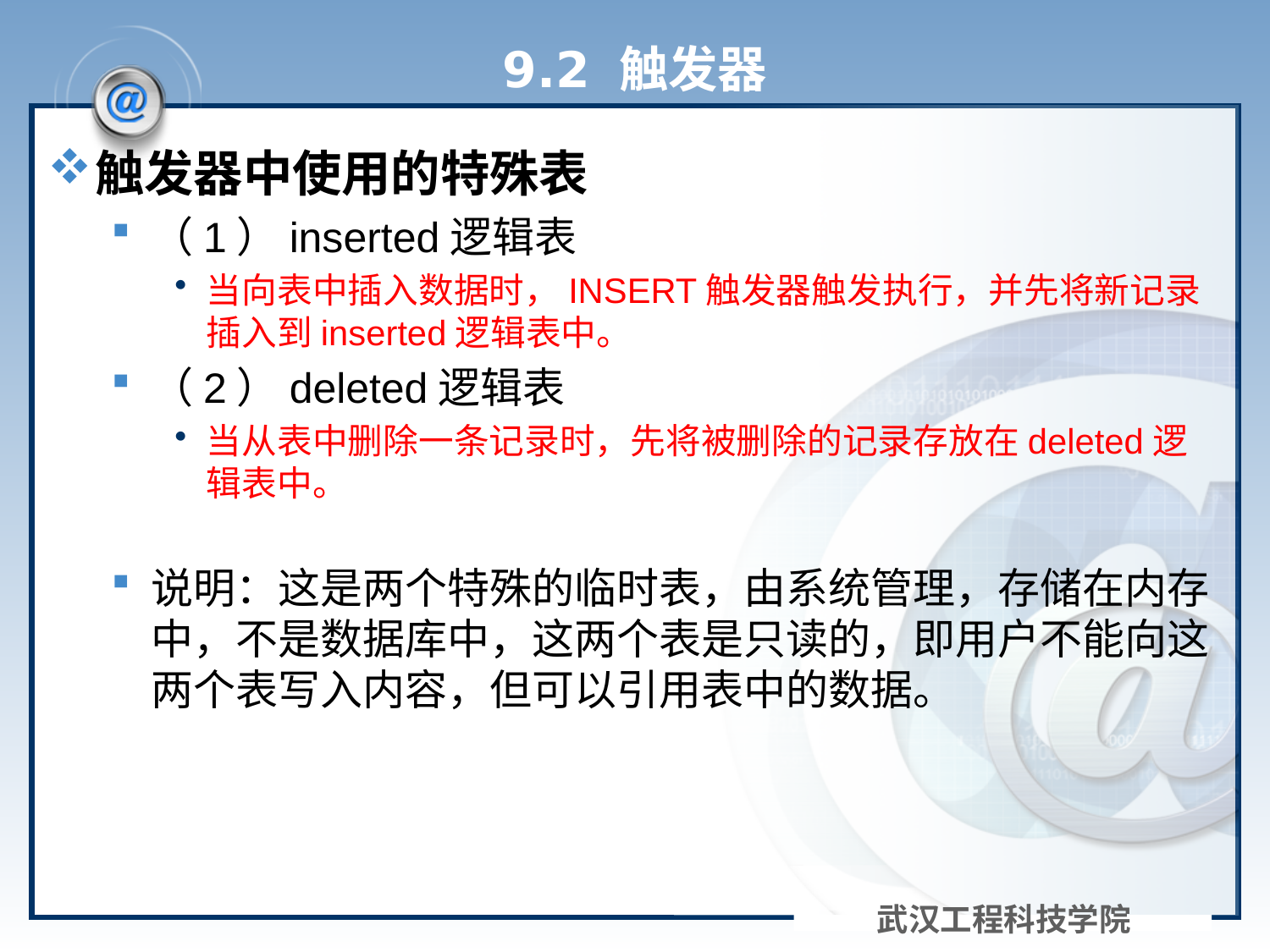

# 9.2 触发器
触发器中使用的特殊表
（1）inserted逻辑表
当向表中插入数据时，INSERT触发器触发执行，并先将新记录插入到inserted逻辑表中。
（2）deleted逻辑表
当从表中删除一条记录时，先将被删除的记录存放在deleted逻辑表中。

说明：这是两个特殊的临时表，由系统管理，存储在内存中，不是数据库中，这两个表是只读的，即用户不能向这两个表写入内容，但可以引用表中的数据。

武汉工程科技学院